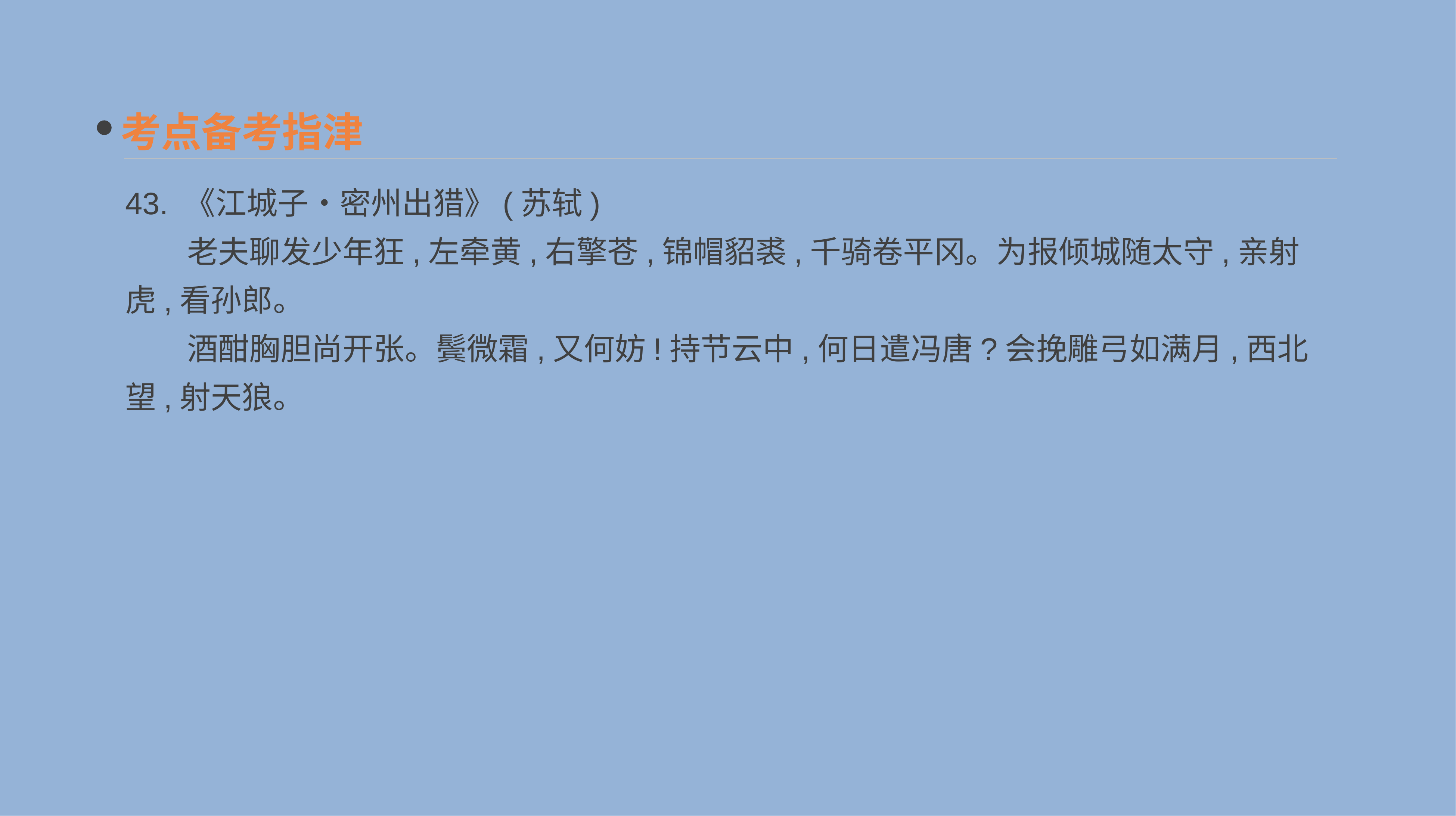

考点备考指津

43. 《江城子•密州出猎》(苏轼)
　　老夫聊发少年狂,左牵黄,右擎苍,锦帽貂裘,千骑卷平冈。为报倾城随太守,亲射虎,看孙郎。
　　酒酣胸胆尚开张。鬓微霜,又何妨!持节云中,何日遣冯唐?会挽雕弓如满月,西北望,射天狼。